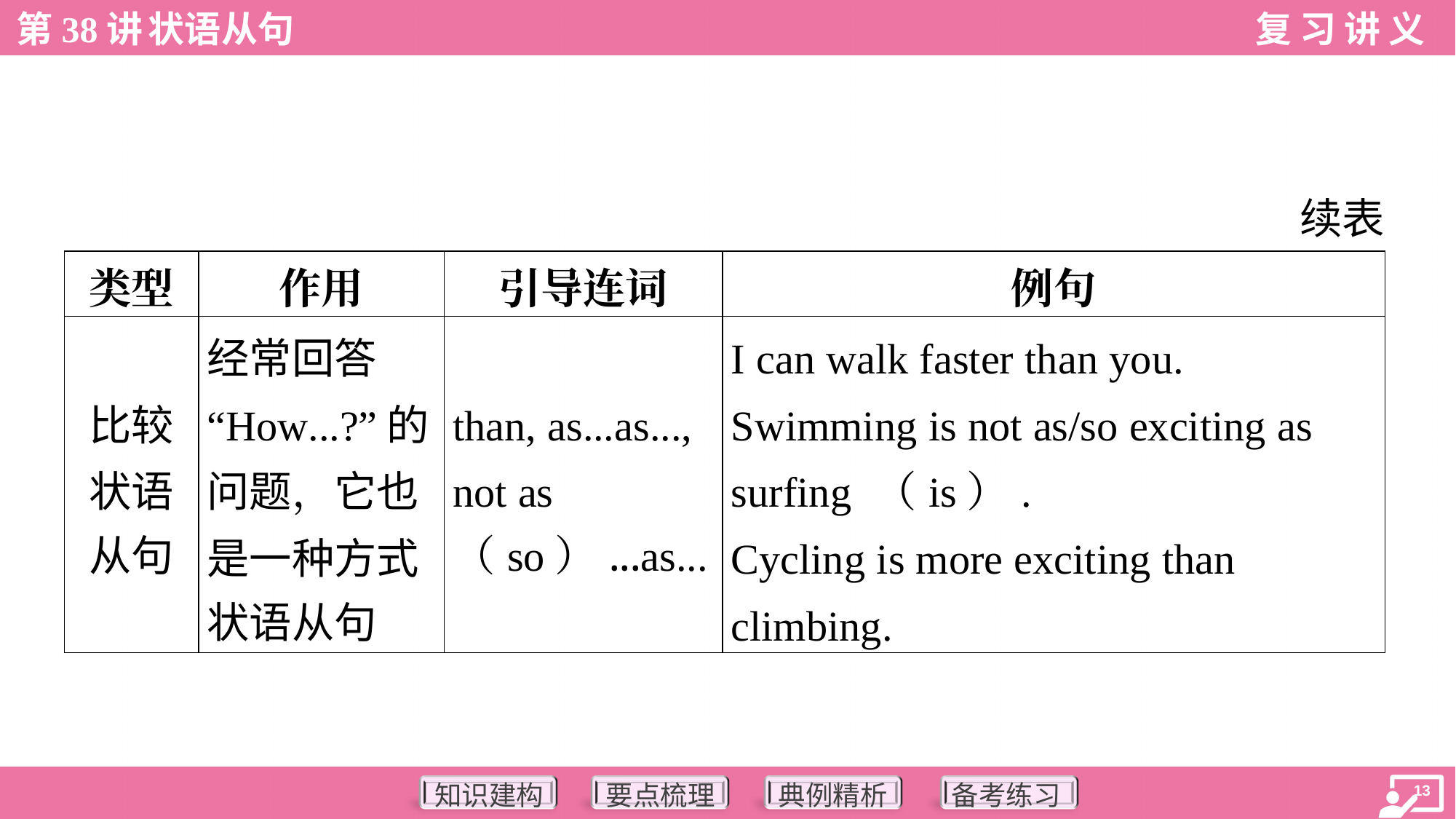

续表
| 类型 | 作用 | 引导连词 | 例句 |
| --- | --- | --- | --- |
| 比较 状语 从句 | 经常回答 “How...?”的 问题，它也 是一种方式 状语从句 | than, as...as..., not as （so）...as... | I can walk faster than you. Swimming is not as/so exciting as surfing （is）. Cycling is more exciting than climbing. |